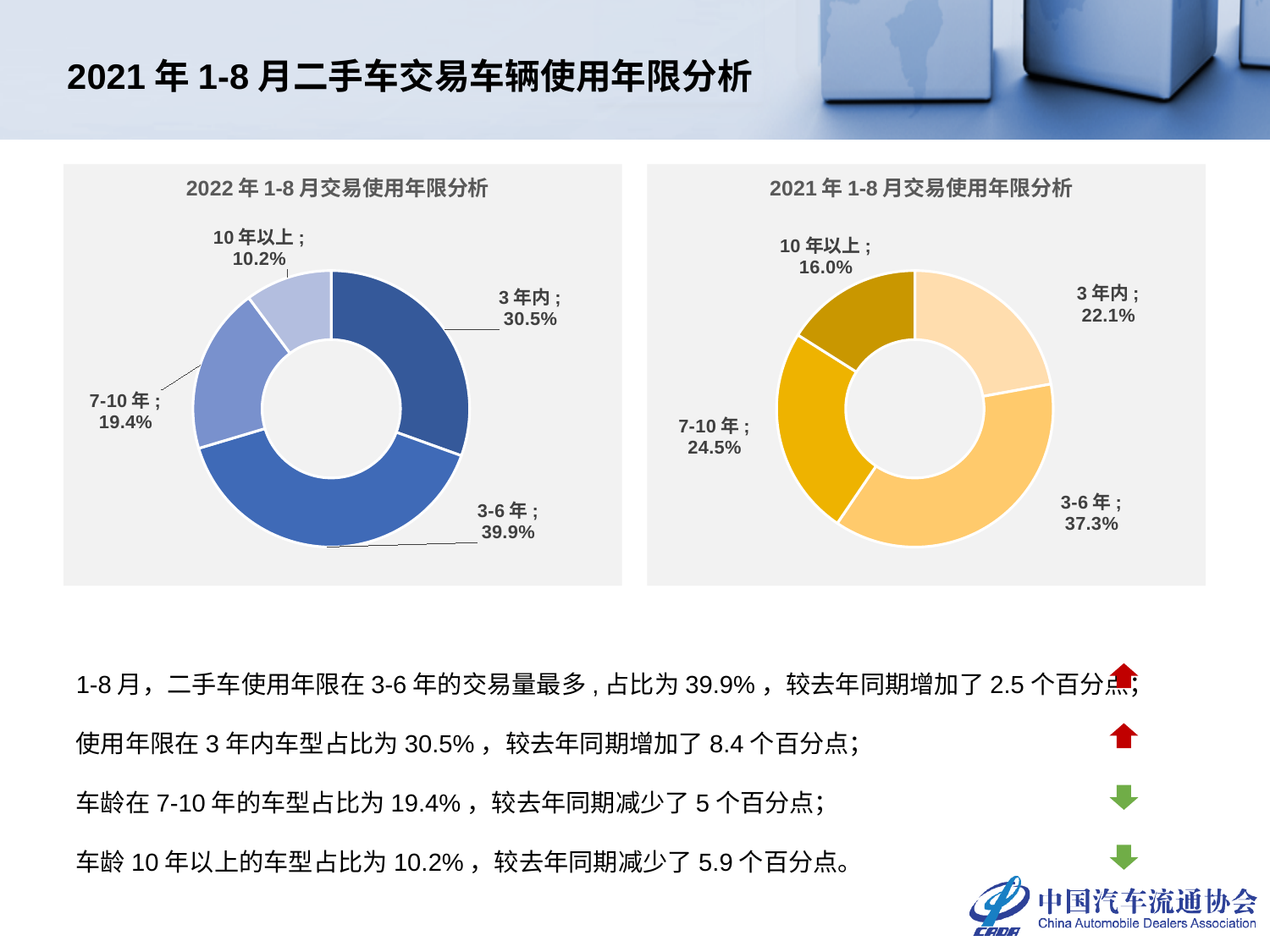

# 2021年1-8月二手车交易车辆使用年限分析

### Chart: 2022年1-8月交易使用年限分析

| Category | 2022年 |
|---|---|
| 3年内 | 0.3051150429004612 |
| 3-6年 | 0.39869556530886263 |
| 7-10年 | 0.19448209091408847 |
| 10年以上 | 0.10170730087658766 |

### Chart: 2021年1-8月交易使用年限分析

| Category | 2021年 |
|---|---|
| 3年内 | 0.2212948632088395 |
| 3-6年 | 0.3734576752872254 |
| 7-10年 | 0.24492978924879794 |
| 10年以上 | 0.16031767225513716 |
1-8月，二手车使用年限在3-6年的交易量最多,占比为39.9%，较去年同期增加了2.5个百分点；
使用年限在3年内车型占比为30.5%，较去年同期增加了8.4个百分点；
车龄在7-10年的车型占比为19.4%，较去年同期减少了5个百分点；
车龄10年以上的车型占比为10.2%，较去年同期减少了5.9个百分点。